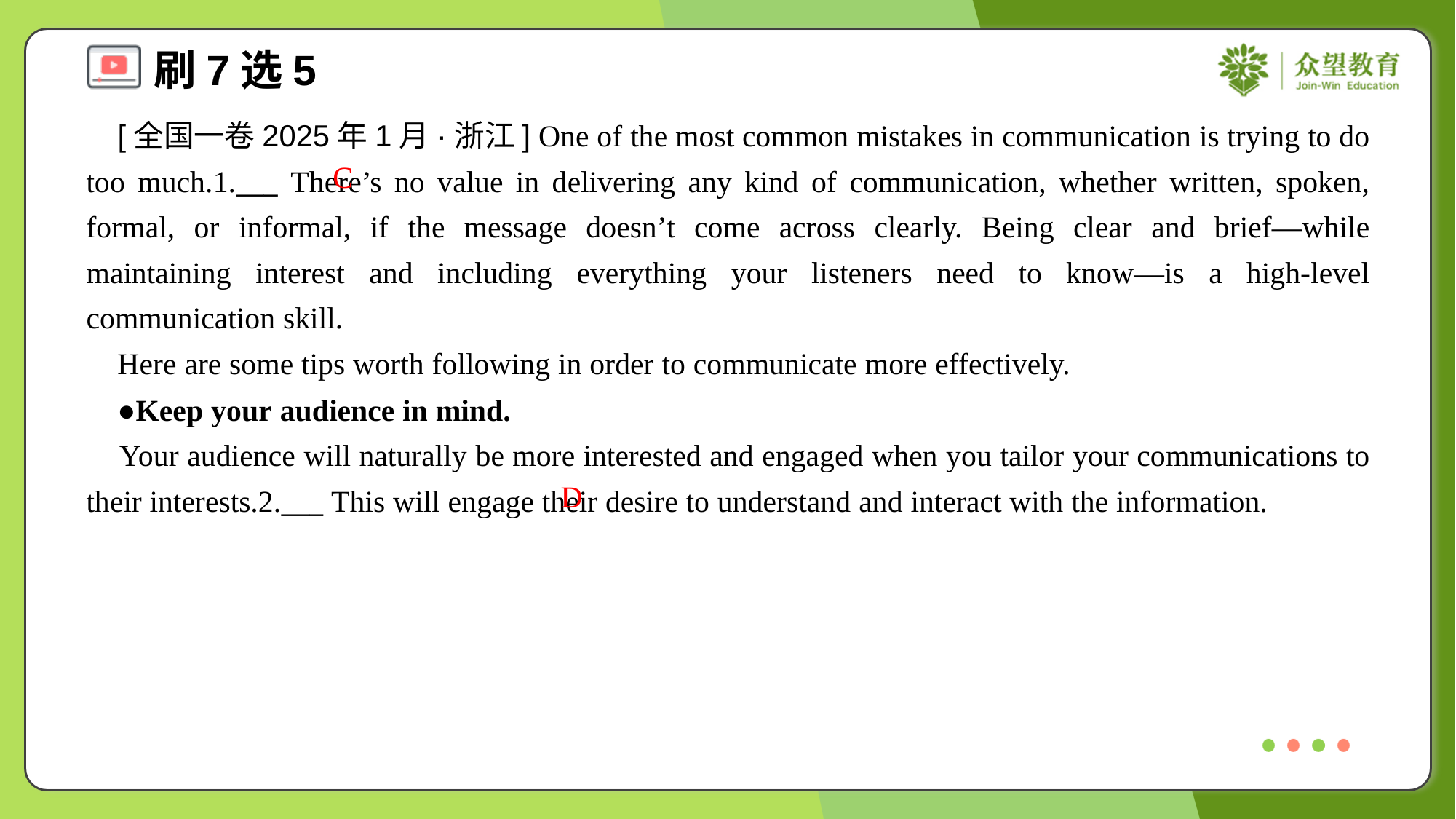

[全国一卷2025年1月·浙江] One of the most common mistakes in communication is trying to do too much.1.___ There’s no value in delivering any kind of communication, whether written, spoken, formal, or informal, if the message doesn’t come across clearly. Being clear and brief—while maintaining interest and including everything your listeners need to know—is a high-level communication skill.
    Here are some tips worth following in order to communicate more effectively.
C
    ●Keep your audience in mind.
    Your audience will naturally be more interested and engaged when you tailor your communications to their interests.2.___ This will engage their desire to understand and interact with the information.
D